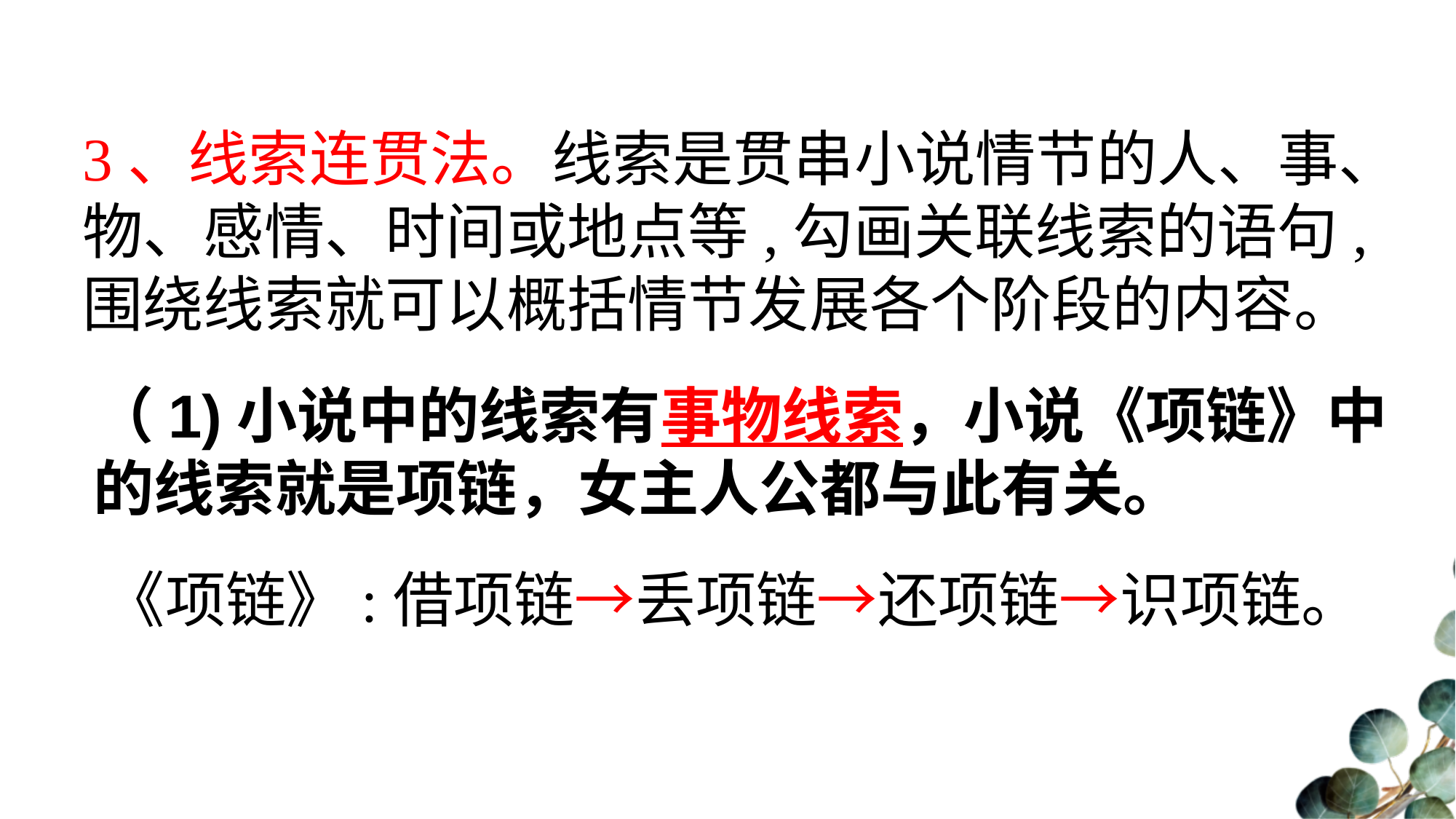

3、线索连贯法。线索是贯串小说情节的人、事、物、感情、时间或地点等,勾画关联线索的语句,围绕线索就可以概括情节发展各个阶段的内容。
（1)小说中的线索有事物线索，小说《项链》中
的线索就是项链，女主人公都与此有关。
《项链》:借项链→丢项链→还项链→识项链。